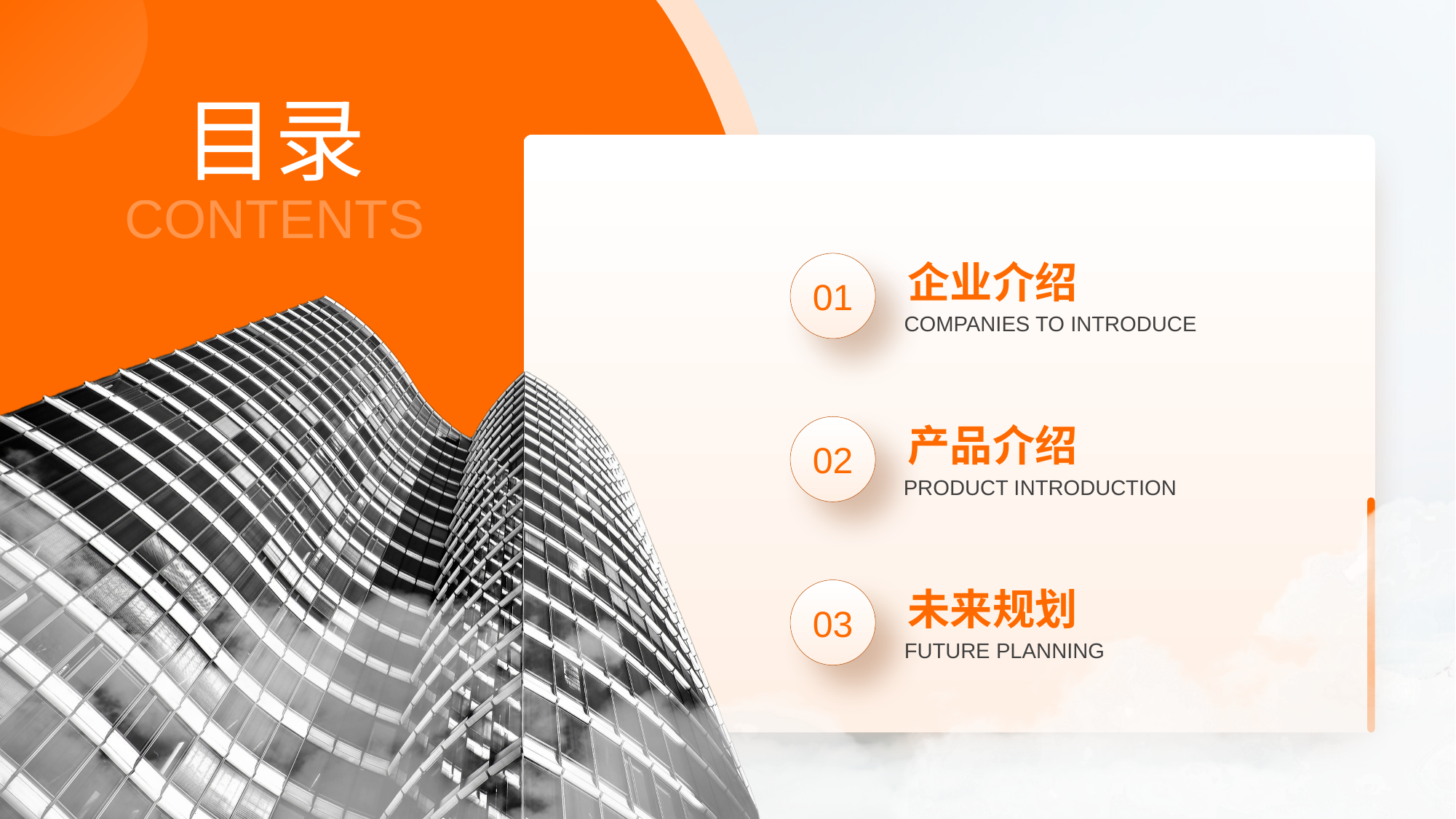

目录
CONTENTS
01
企业介绍
COMPANIES TO INTRODUCE
02
产品介绍
PRODUCT INTRODUCTION
03
未来规划
FUTURE PLANNING